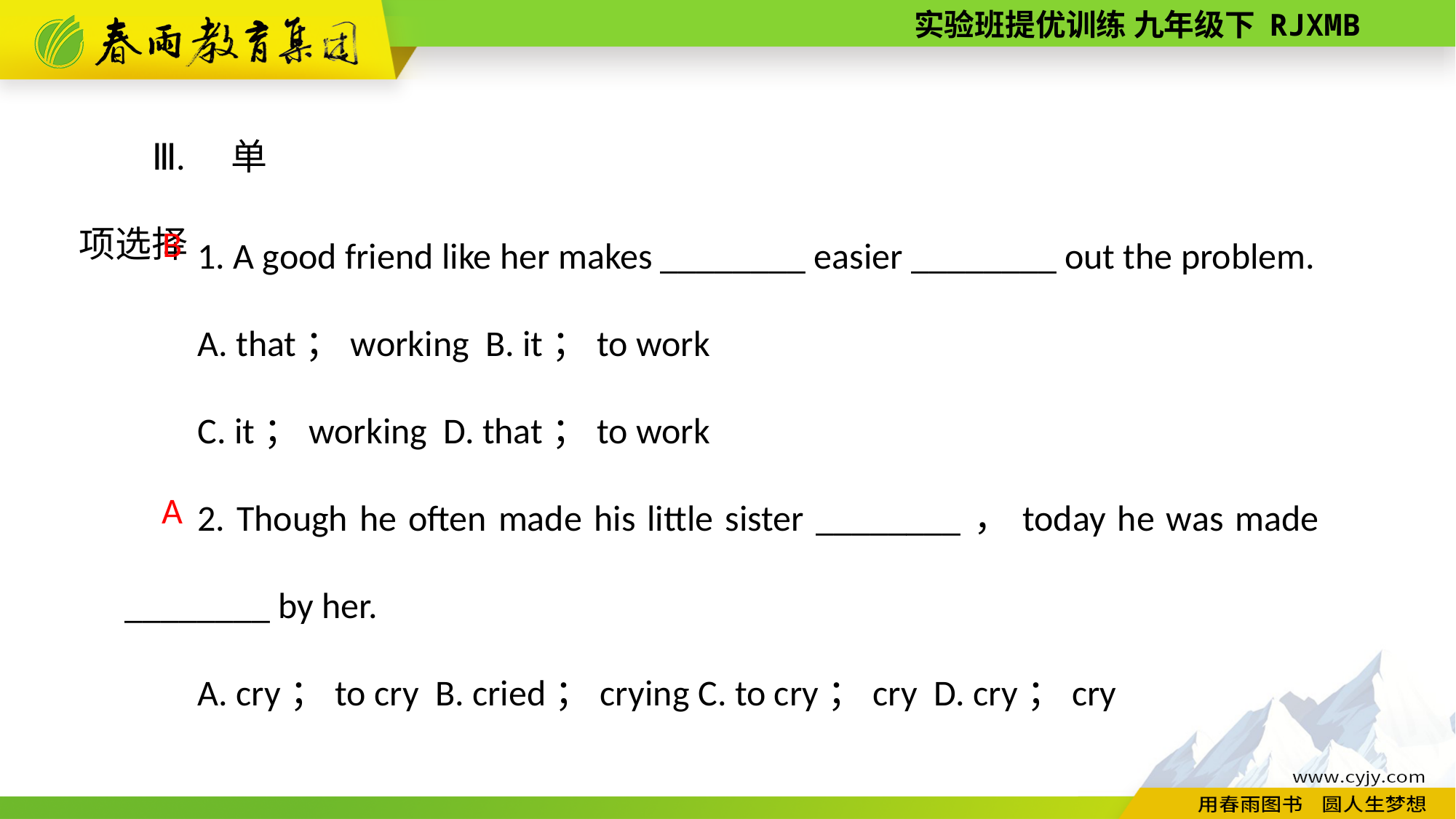

Ⅲ. 单项选择
1. A good friend like her makes ________ easier ________ out the problem.
A. that；working  B. it；to work
C. it；working  D. that；to work
2. Though he often made his little sister ________，today he was made ________ by her.
A. cry；to cry  B. cried；crying  C. to cry；cry  D. cry；cry
B
 A